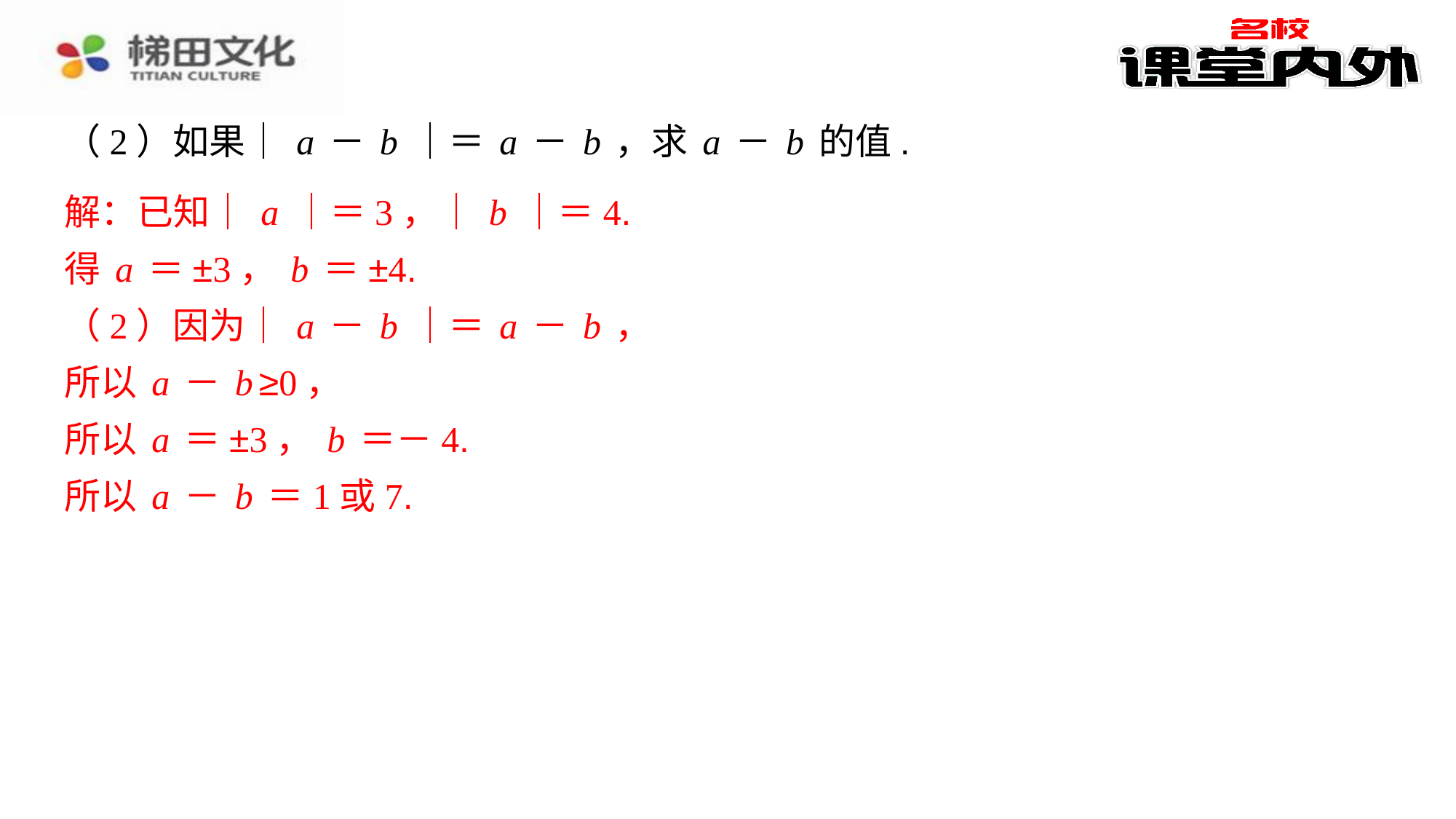

（1）因为ab＞0，所以a，b同号，
所以a＝3，b＝4或a＝－3，b＝－4，
所以a＋b＝7或－7.
（2）如果｜a－b｜＝a－b，求a－b的值.
解：已知｜a｜＝3，｜b｜＝4.
得a＝±3，b＝±4.
（2）因为｜a－b｜＝a－b，
所以a－b≥0，
所以a＝±3，b＝－4.
所以a－b＝1或7.
解：已知｜a｜＝3，｜b｜＝4.
得a＝±3，b＝±4.
（2）因为｜a－b｜＝a－b，
所以a－b≥0，
所以a＝±3，b＝－4.
所以a－b＝1或7.